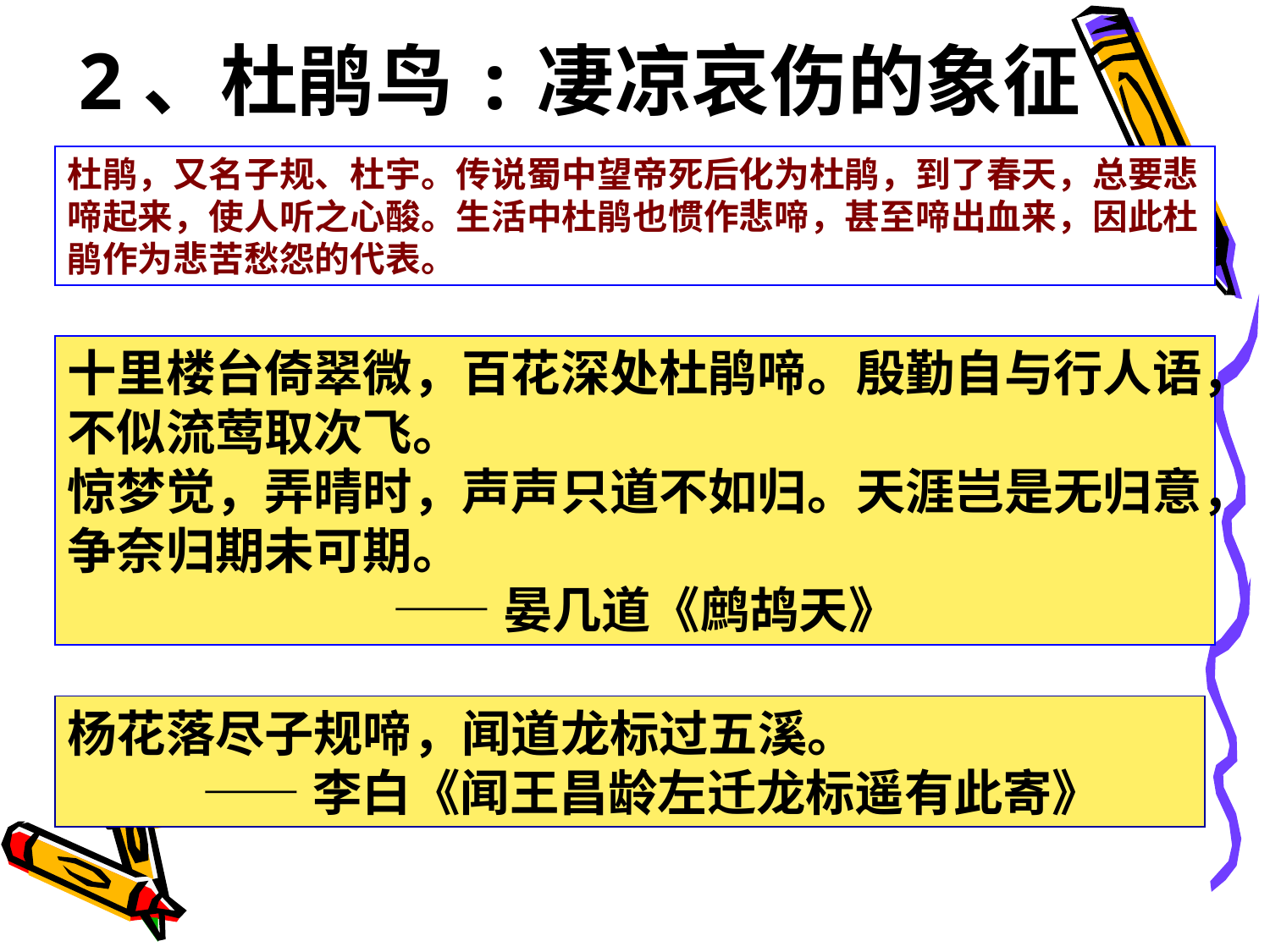

2、杜鹃鸟:凄凉哀伤的象征
杜鹃，又名子规、杜宇。传说蜀中望帝死后化为杜鹃，到了春天，总要悲啼起来，使人听之心酸。生活中杜鹃也惯作悲啼，甚至啼出血来，因此杜鹃作为悲苦愁怨的代表。
十里楼台倚翠微，百花深处杜鹃啼。殷勤自与行人语，不似流莺取次飞。
惊梦觉，弄晴时，声声只道不如归。天涯岂是无归意，争奈归期未可期。
                             ——晏几道《鹧鸪天》
杨花落尽子规啼，闻道龙标过五溪。
            ——李白《闻王昌龄左迁龙标遥有此寄》
十里楼台倚翠微，

百花深处杜鹃啼。

殷勤自与行人语，

不似流莺取次飞。

惊梦觉，

弄晴时，

声声只道不如归。天涯岂是无归意，争奈归期未可期。